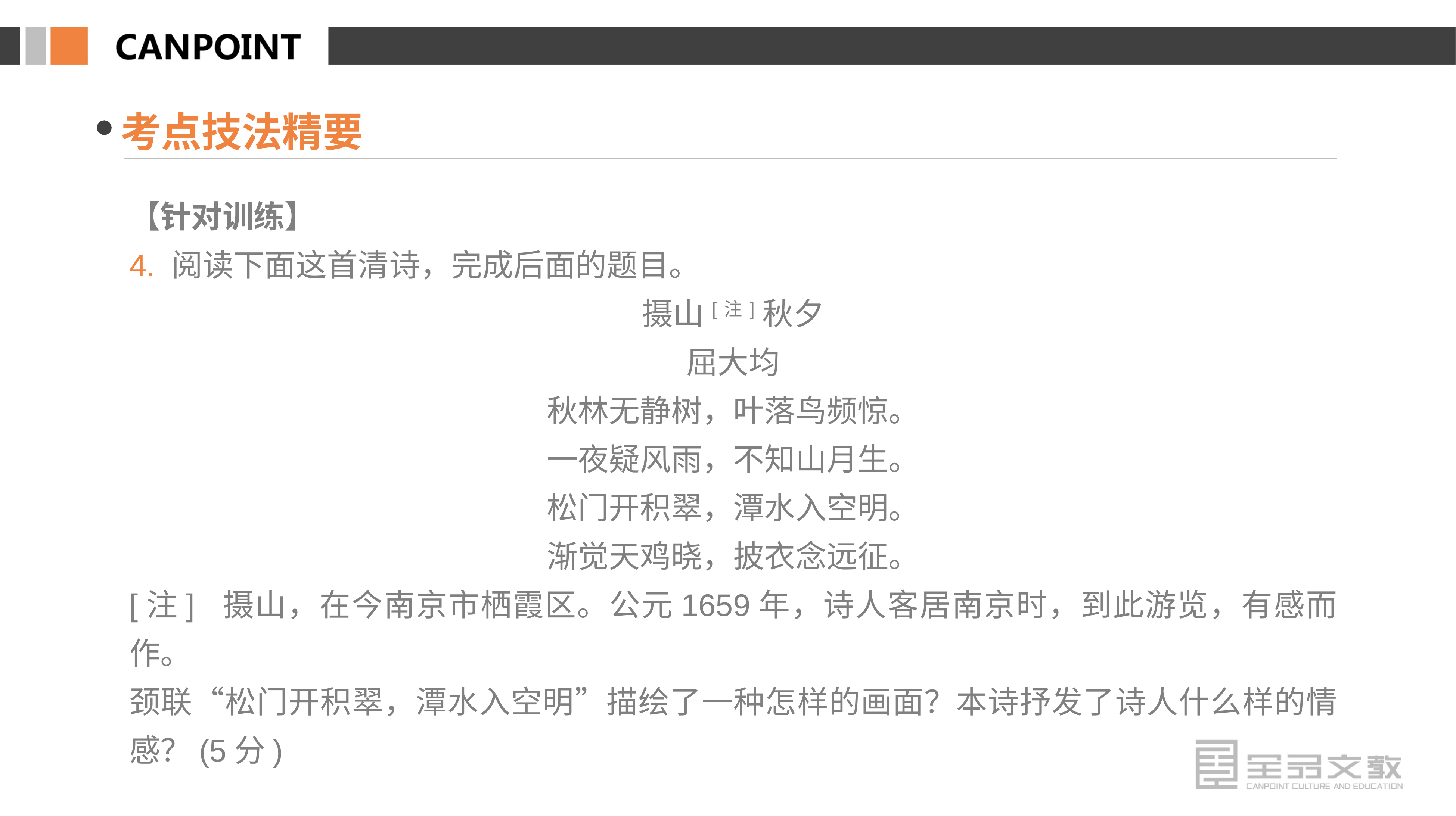

考点技法精要

【针对训练】
4. 阅读下面这首清诗，完成后面的题目。
摄山[注]秋夕
屈大均
秋林无静树，叶落鸟频惊。
一夜疑风雨，不知山月生。
松门开积翠，潭水入空明。
渐觉天鸡晓，披衣念远征。
[注]  摄山，在今南京市栖霞区。公元1659年，诗人客居南京时，到此游览，有感而作。
颈联“松门开积翠，潭水入空明”描绘了一种怎样的画面？本诗抒发了诗人什么样的情感？(5分)